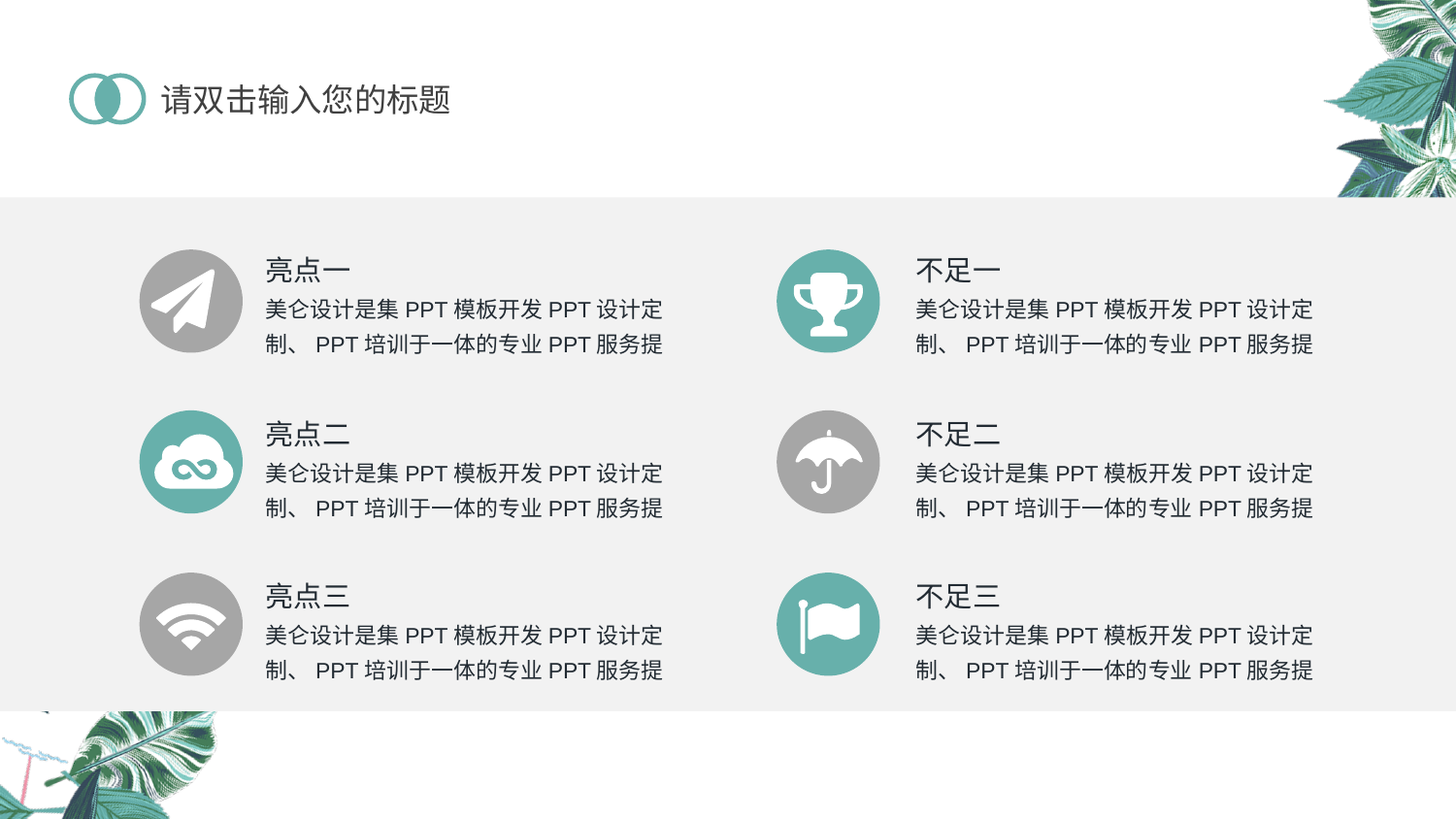

亮点一
不足一

美仑设计是集PPT模板开发PPT设计定制、PPT培训于一体的专业PPT服务提
美仑设计是集PPT模板开发PPT设计定制、PPT培训于一体的专业PPT服务提
亮点二
不足二

美仑设计是集PPT模板开发PPT设计定制、PPT培训于一体的专业PPT服务提
美仑设计是集PPT模板开发PPT设计定制、PPT培训于一体的专业PPT服务提
亮点三
不足三

美仑设计是集PPT模板开发PPT设计定制、PPT培训于一体的专业PPT服务提
美仑设计是集PPT模板开发PPT设计定制、PPT培训于一体的专业PPT服务提